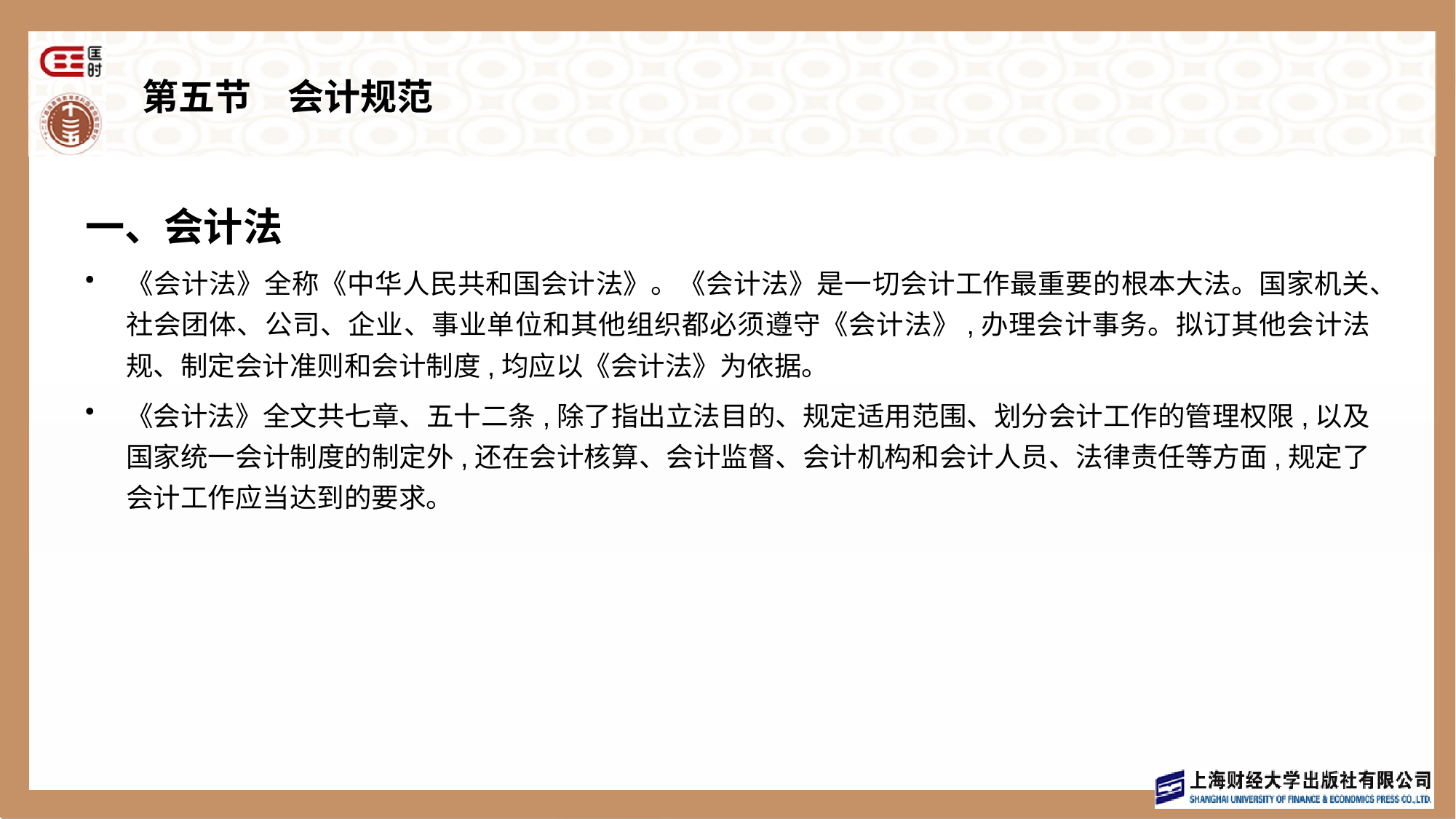

# 第五节　会计规范
一、会计法
《会计法》全称《中华人民共和国会计法》。《会计法》是一切会计工作最重要的根本大法。国家机关、社会团体、公司、企业、事业单位和其他组织都必须遵守《会计法》,办理会计事务。拟订其他会计法规、制定会计准则和会计制度,均应以《会计法》为依据。
《会计法》全文共七章、五十二条,除了指出立法目的、规定适用范围、划分会计工作的管理权限,以及国家统一会计制度的制定外,还在会计核算、会计监督、会计机构和会计人员、法律责任等方面,规定了会计工作应当达到的要求。